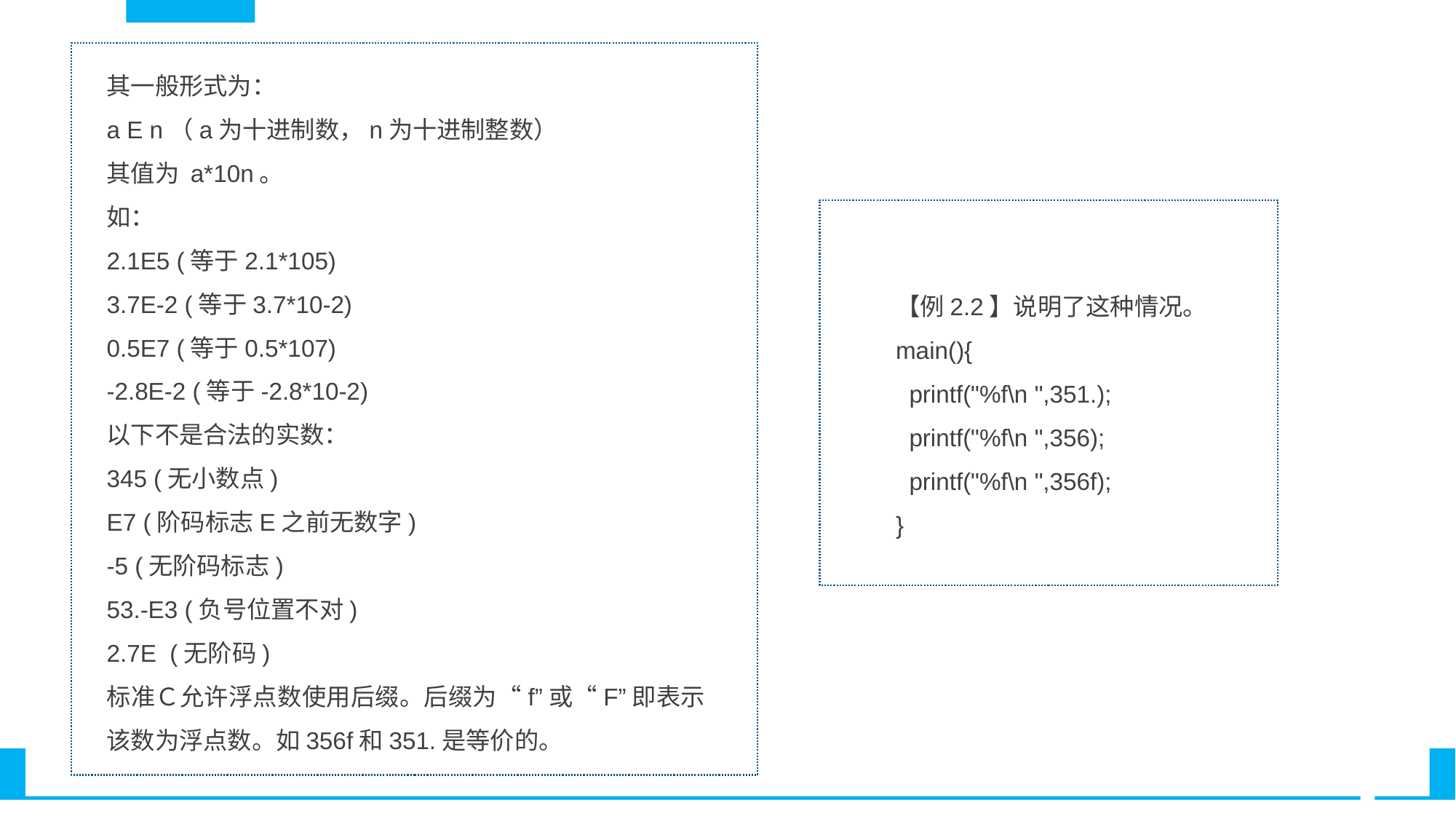

其一般形式为：
a E n（a为十进制数，n为十进制整数）
其值为 a*10n。
如：
2.1E5 (等于2.1*105)
3.7E-2 (等于3.7*10-2)
0.5E7 (等于0.5*107)
-2.8E-2 (等于-2.8*10-2)
以下不是合法的实数：
345 (无小数点)
E7 (阶码标志E之前无数字)
-5 (无阶码标志)
53.-E3 (负号位置不对)
2.7E  (无阶码)
标准Ｃ允许浮点数使用后缀。后缀为“f”或“F”即表示该数为浮点数。如356f和351.是等价的。

【例2.2】说明了这种情况。
main(){
  printf("%f\n ",351.);
  printf("%f\n ",356);
  printf("%f\n ",356f);
}